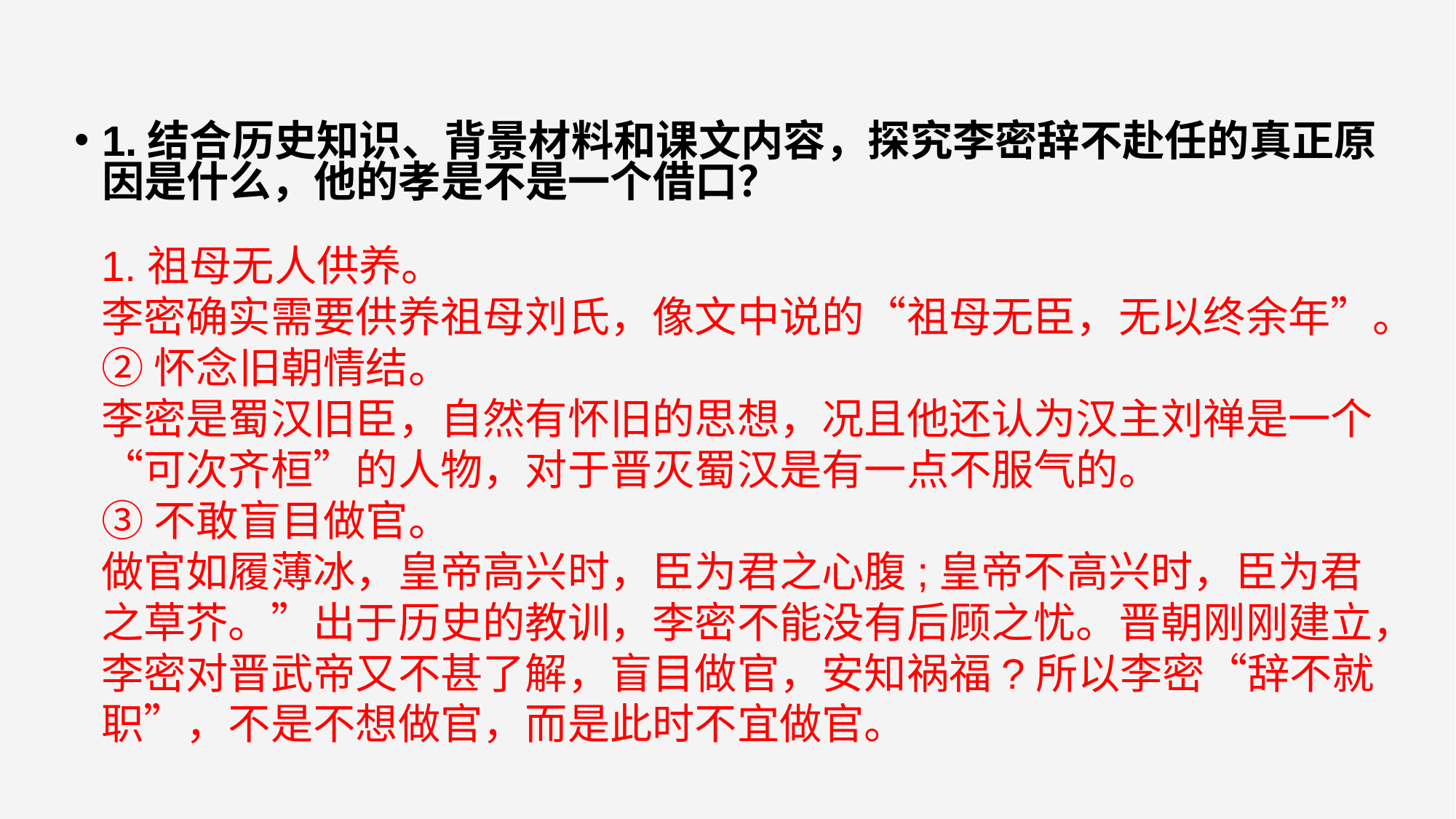

1.结合历史知识、背景材料和课文内容，探究李密辞不赴任的真正原因是什么，他的孝是不是一个借口？
1.祖母无人供养。
李密确实需要供养祖母刘氏，像文中说的“祖母无臣，无以终余年”。
②怀念旧朝情结。
李密是蜀汉旧臣，自然有怀旧的思想，况且他还认为汉主刘禅是一个“可次齐桓”的人物，对于晋灭蜀汉是有一点不服气的。
③不敢盲目做官。
做官如履薄冰，皇帝高兴时，臣为君之心腹;皇帝不高兴时，臣为君之草芥。”出于历史的教训，李密不能没有后顾之忧。晋朝刚刚建立，李密对晋武帝又不甚了解，盲目做官，安知祸福?所以李密“辞不就职”，不是不想做官，而是此时不宜做官。